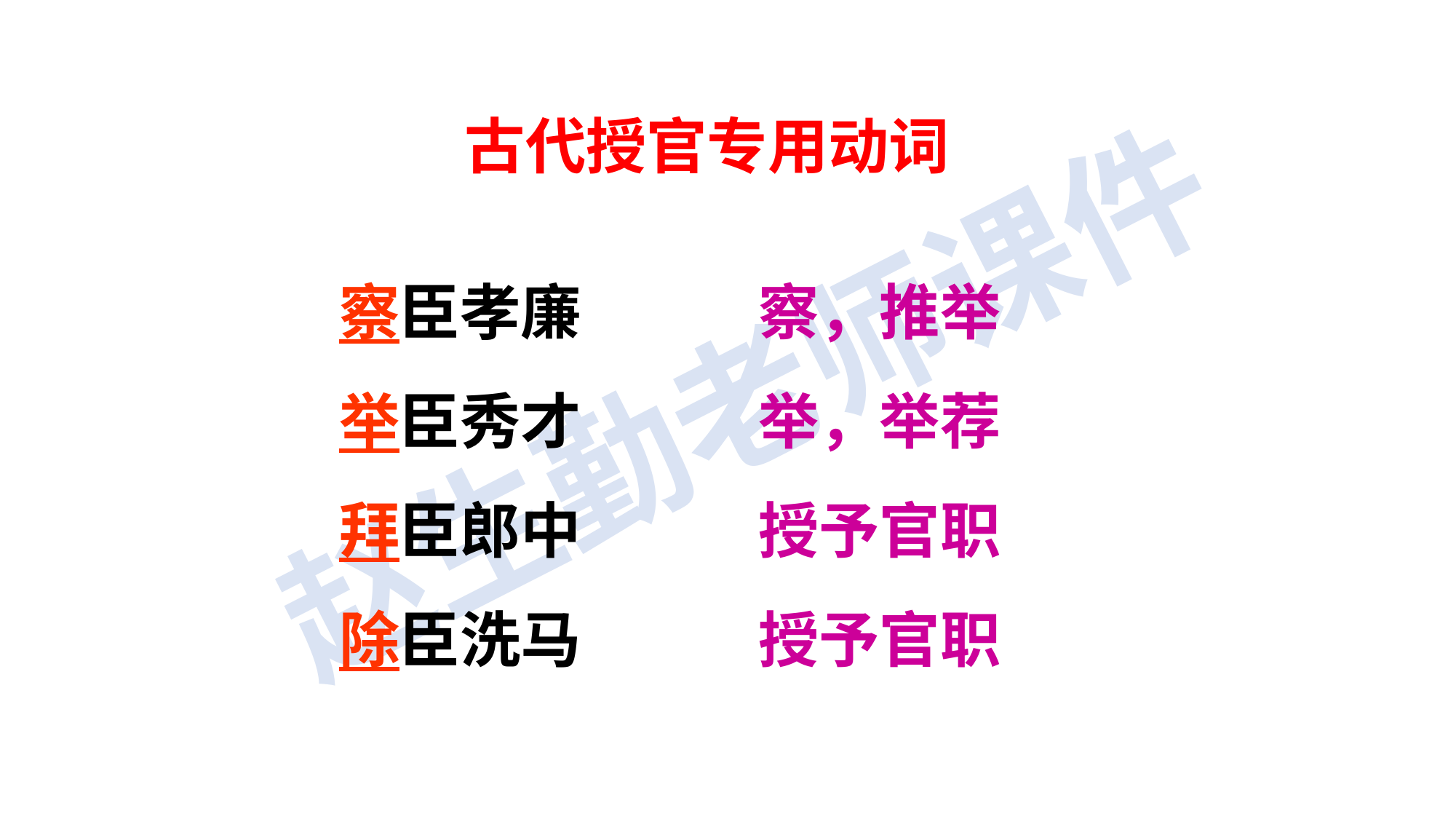

古代授官专用动词
察臣孝廉举臣秀才拜臣郎中除臣洗马
察，推举举，举荐授予官职授予官职